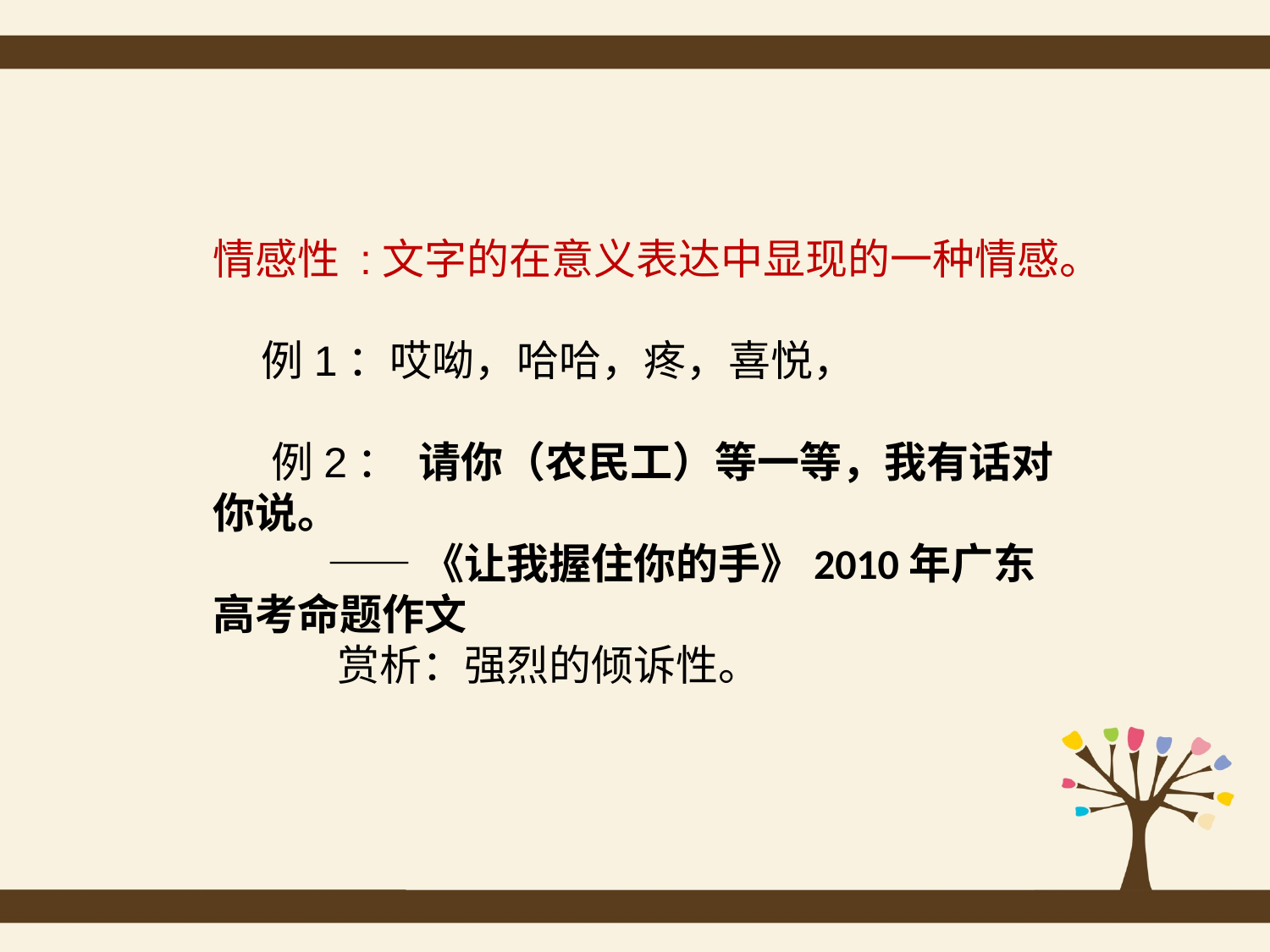

情感性 :文字的在意义表达中显现的一种情感。

    例1：哎呦，哈哈，疼，喜悦，

     例2：  请你（农民工）等一等，我有话对你说。
            ——《让我握住你的手》2010年广东高考命题作文
            赏析：强烈的倾诉性。